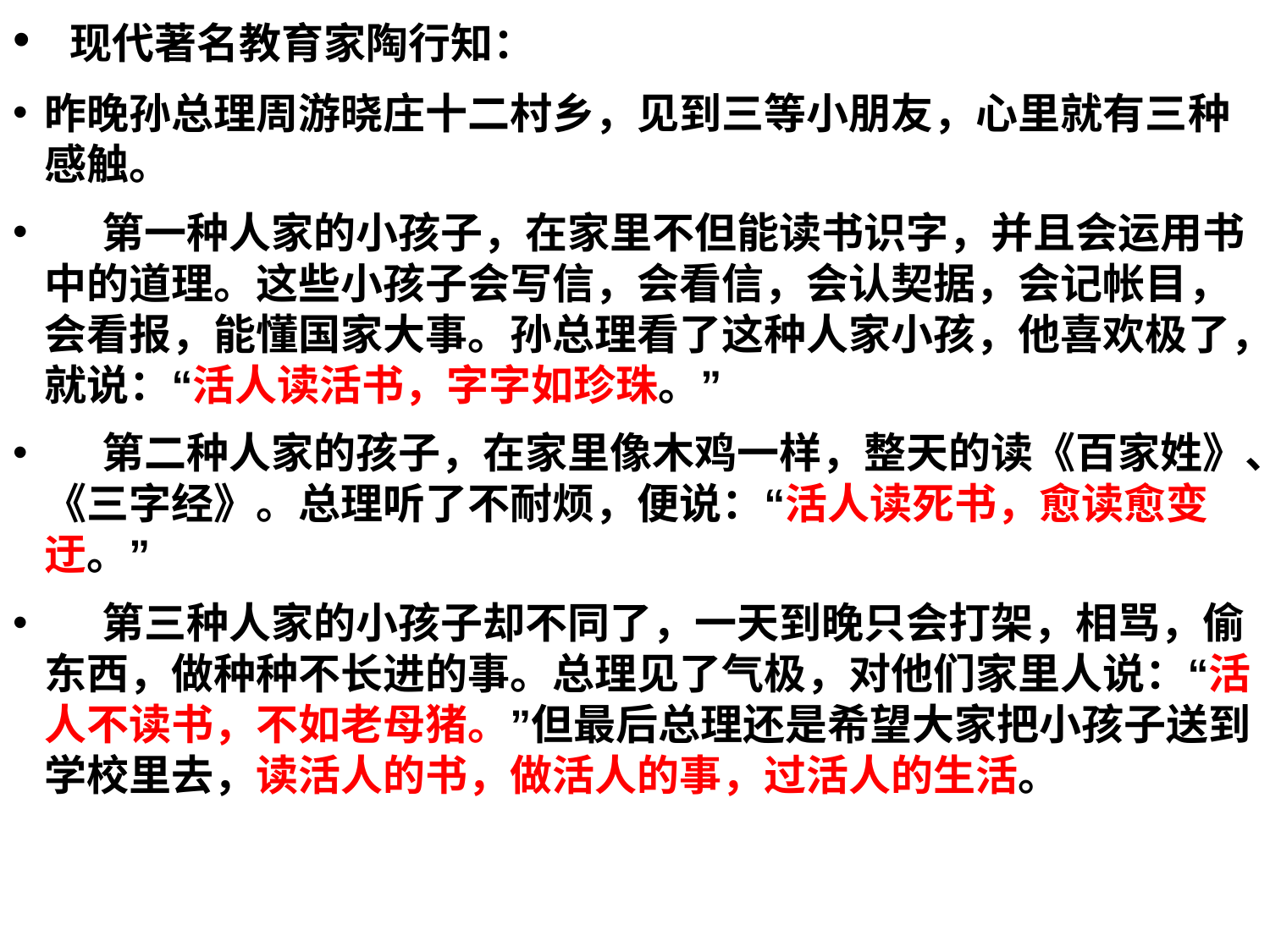

现代著名教育家陶行知：
昨晚孙总理周游晓庄十二村乡，见到三等小朋友，心里就有三种感触。
    第一种人家的小孩子，在家里不但能读书识字，并且会运用书中的道理。这些小孩子会写信，会看信，会认契据，会记帐目，会看报，能懂国家大事。孙总理看了这种人家小孩，他喜欢极了，就说：“活人读活书，字字如珍珠。”
    第二种人家的孩子，在家里像木鸡一样，整天的读《百家姓》、《三字经》。总理听了不耐烦，便说：“活人读死书，愈读愈变迂。”
    第三种人家的小孩子却不同了，一天到晚只会打架，相骂，偷东西，做种种不长进的事。总理见了气极，对他们家里人说：“活人不读书，不如老母猪。”但最后总理还是希望大家把小孩子送到学校里去，读活人的书，做活人的事，过活人的生活。